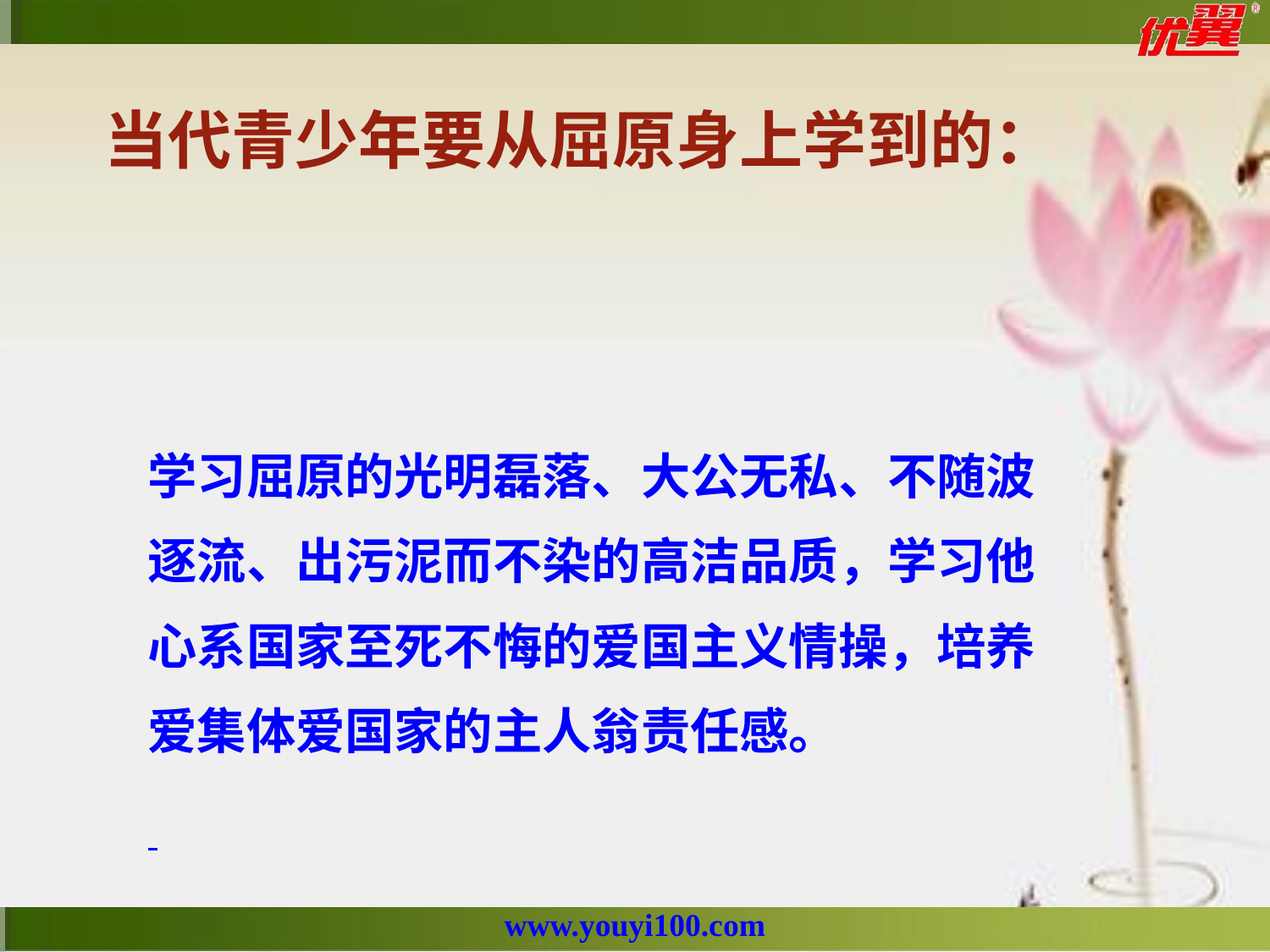

当代青少年要从屈原身上学到的：
    学习屈原的光明磊落、大公无私、不随波逐流、出污泥而不染的高洁品质，学习他心系国家至死不悔的爱国主义情操，培养爱集体爱国家的主人翁责任感。